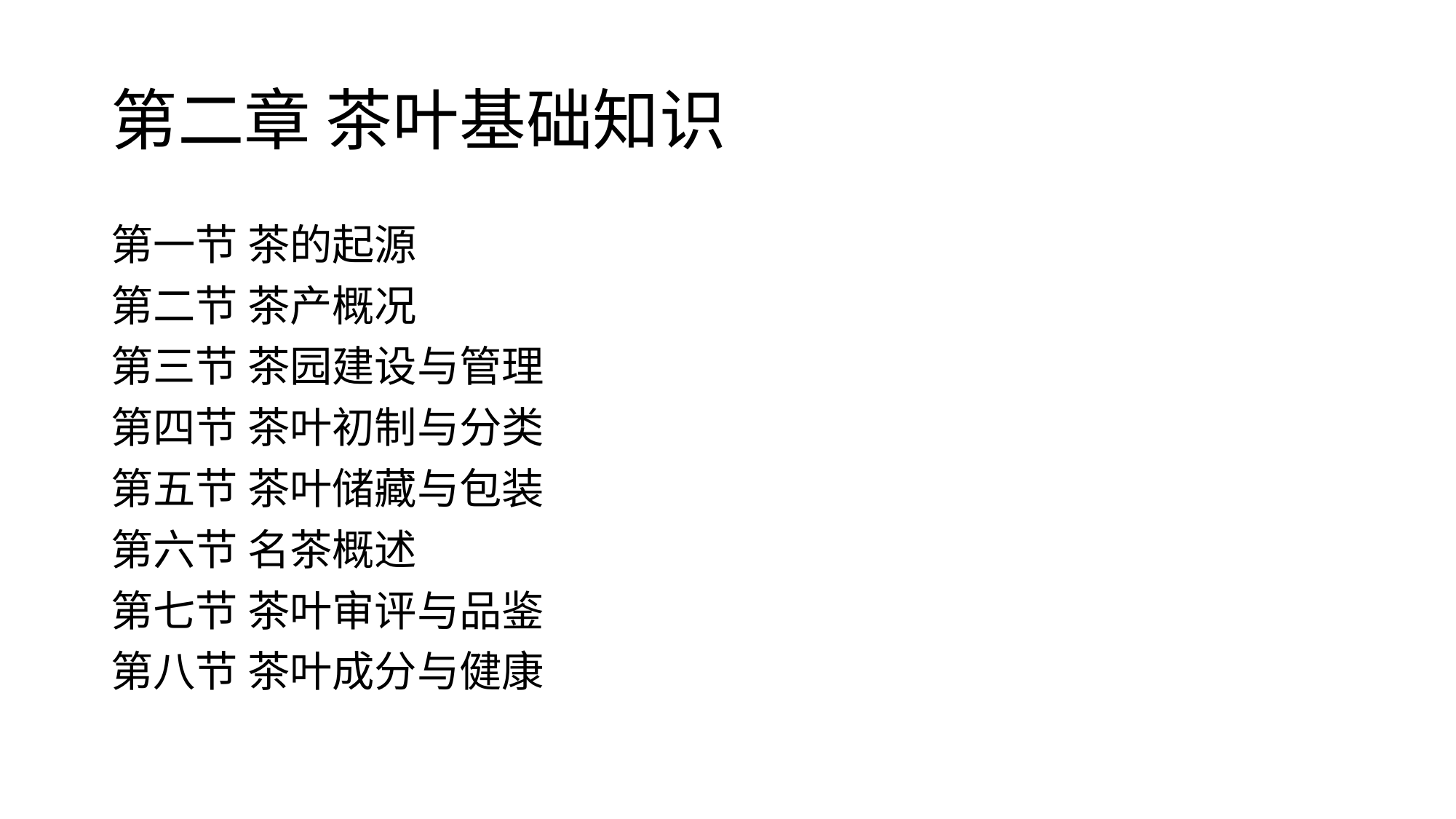

# 第二章 茶叶基础知识
第一节 茶的起源
第二节 茶产概况
第三节 茶园建设与管理
第四节 茶叶初制与分类
第五节 茶叶储藏与包装
第六节 名茶概述
第七节 茶叶审评与品鉴
第八节 茶叶成分与健康